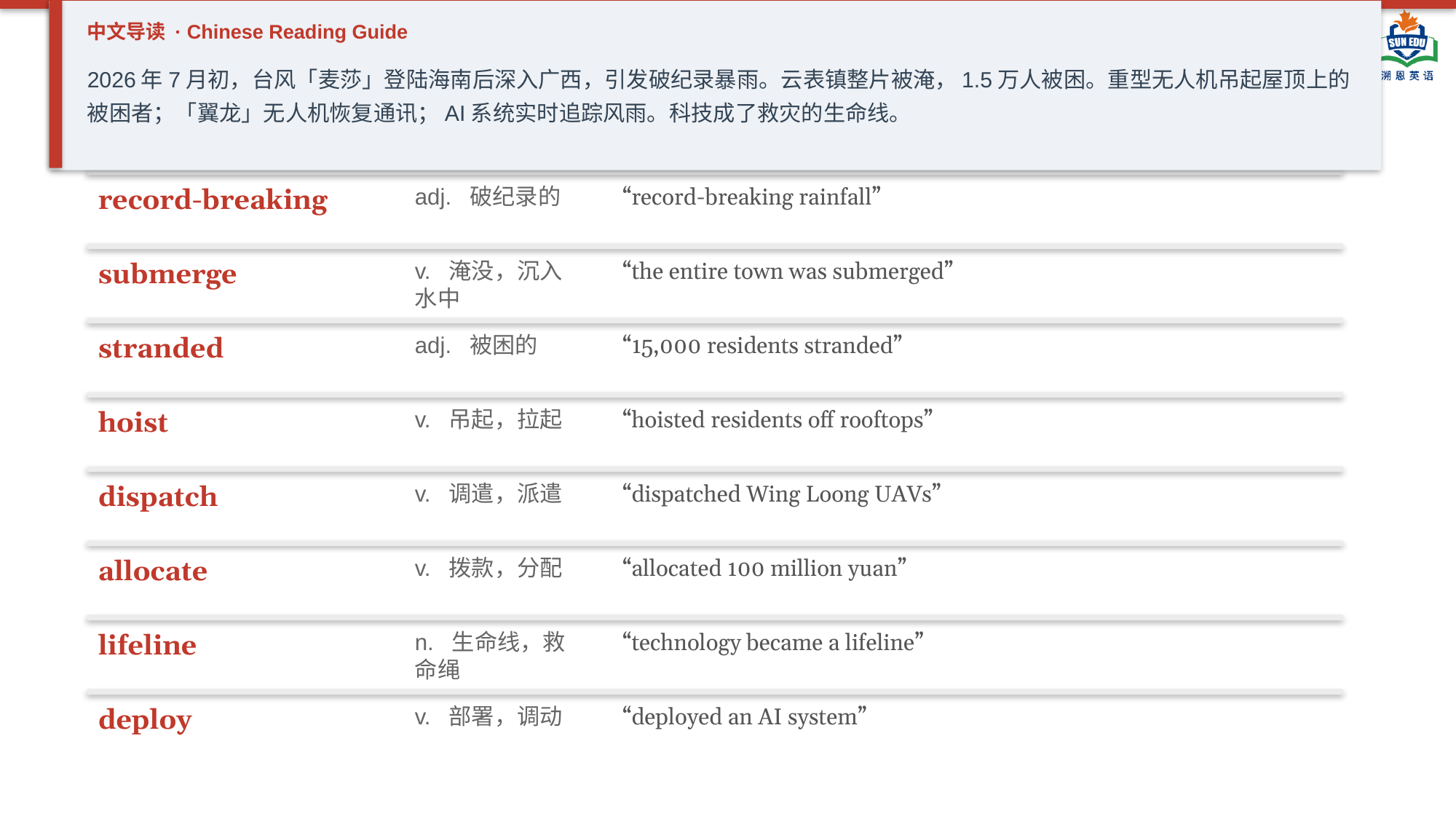

中文导读 · Chinese Reading Guide
PART 01 · 单词
2026年7月初，台风「麦莎」登陆海南后深入广西，引发破纪录暴雨。云表镇整片被淹，1.5万人被困。重型无人机吊起屋顶上的被困者；「翼龙」无人机恢复通讯；AI系统实时追踪风雨。科技成了救灾的生命线。
单词卡 · Key Vocabulary

record-breaking
adj.  破纪录的
“record-breaking rainfall”

submerge
v.  淹没，沉入水中
“the entire town was submerged”

stranded
adj.  被困的
“15,000 residents stranded”

hoist
v.  吊起，拉起
“hoisted residents off rooftops”

dispatch
v.  调遣，派遣
“dispatched Wing Loong UAVs”

allocate
v.  拨款，分配
“allocated 100 million yuan”

lifeline
n.  生命线，救命绳
“technology became a lifeline”

deploy
v.  部署，调动
“deployed an AI system”